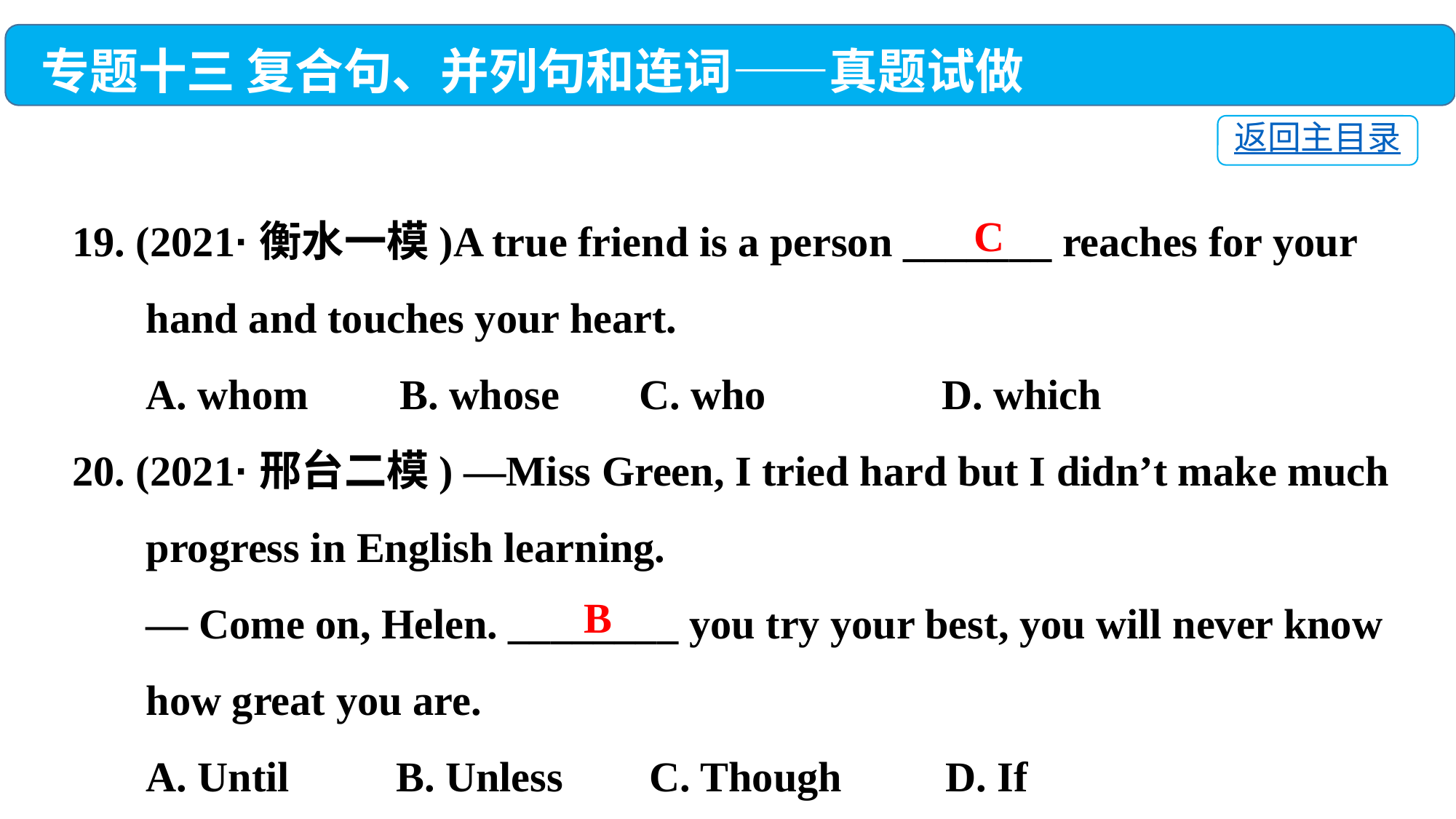

专题十三 复合句、并列句和连词——真题试做
返回主目录
19. (2021·衡水一模)A true friend is a person _______ reaches for your
       hand and touches your heart.
       A. whom	B. whose	  C. who	          D. which
20. (2021·邢台二模) —Miss Green, I tried hard but I didn’t make much
       progress in English learning.
       — Come on, Helen. ________ you try your best, you will never know
       how great you are.
       A. Until	          B. Unless	   C. Though	D. If
C
B